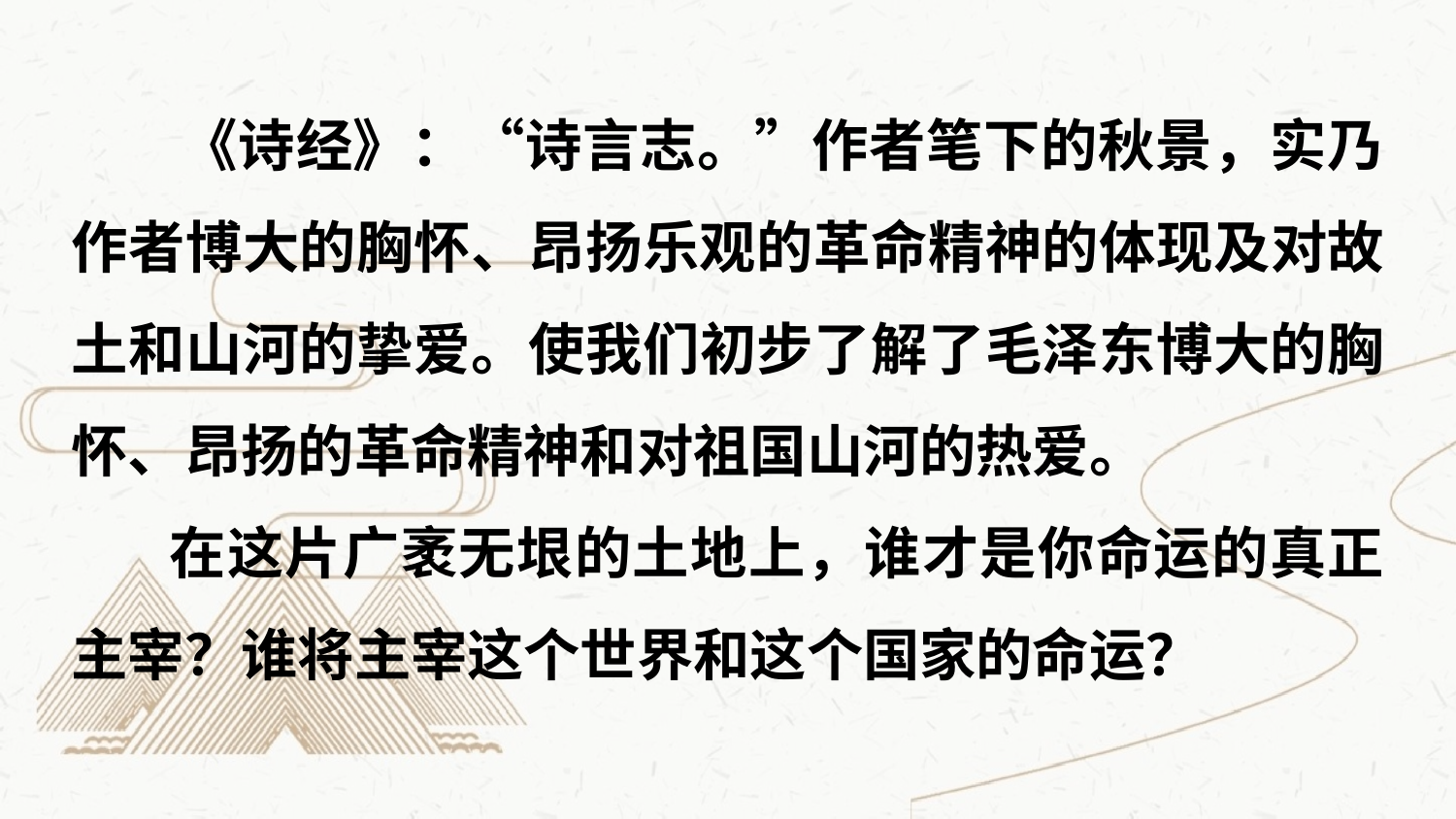

《诗经》：“诗言志。”作者笔下的秋景，实乃作者博大的胸怀、昂扬乐观的革命精神的体现及对故土和山河的挚爱。使我们初步了解了毛泽东博大的胸怀、昂扬的革命精神和对祖国山河的热爱。
  在这片广袤无垠的土地上，谁才是你命运的真正主宰？谁将主宰这个世界和这个国家的命运？